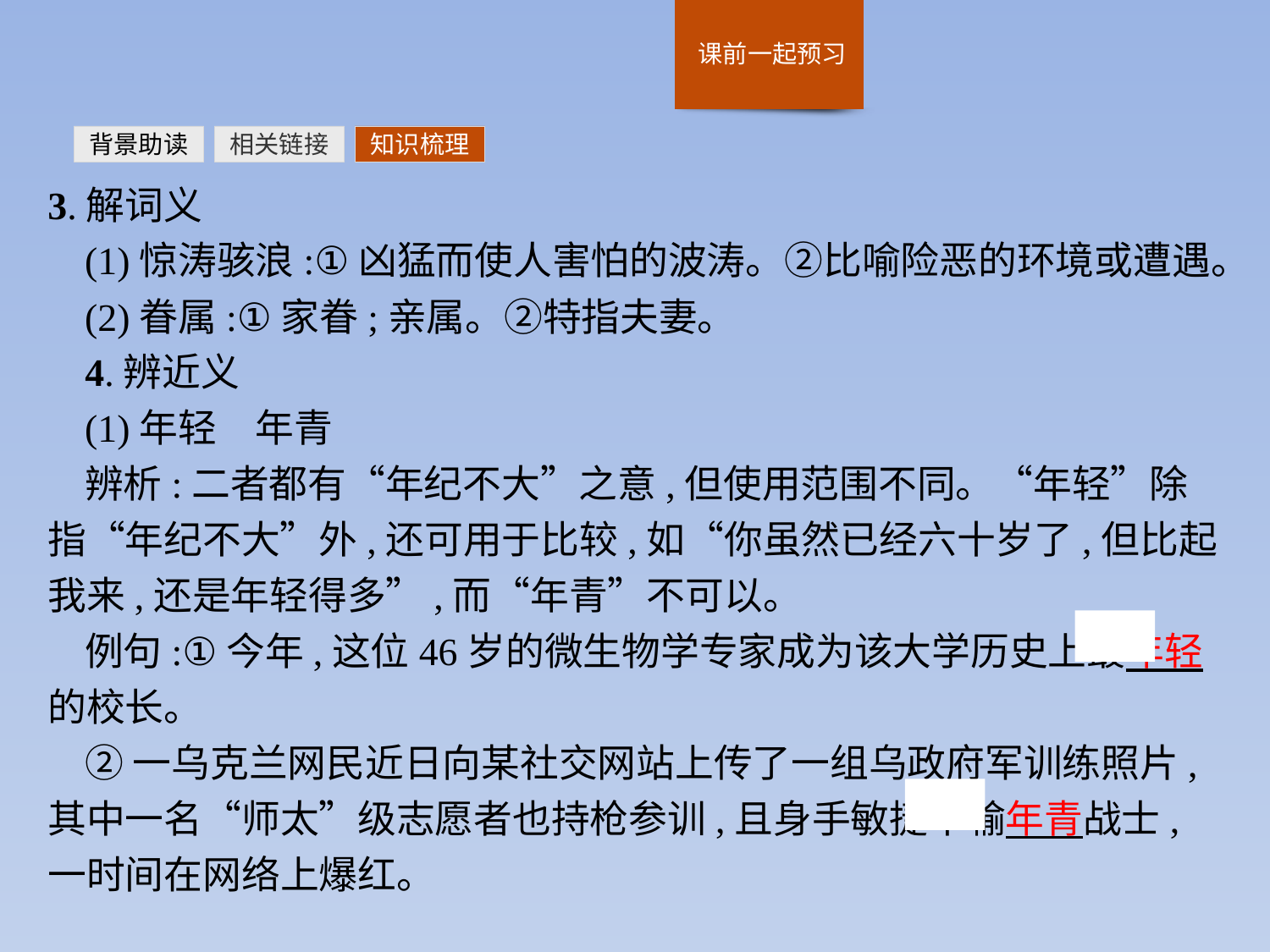

背景助读
相关链接
知识梳理
3.解词义
(1)惊涛骇浪:①凶猛而使人害怕的波涛。②比喻险恶的环境或遭遇。
(2)眷属:①家眷;亲属。②特指夫妻。
4.辨近义
(1)年轻　年青
辨析:二者都有“年纪不大”之意,但使用范围不同。“年轻”除指“年纪不大”外,还可用于比较,如“你虽然已经六十岁了,但比起我来,还是年轻得多”,而“年青”不可以。
例句:①今年,这位46岁的微生物学专家成为该大学历史上最年轻的校长。
②一乌克兰网民近日向某社交网站上传了一组乌政府军训练照片,其中一名“师太”级志愿者也持枪参训,且身手敏捷不输年青战士,一时间在网络上爆红。